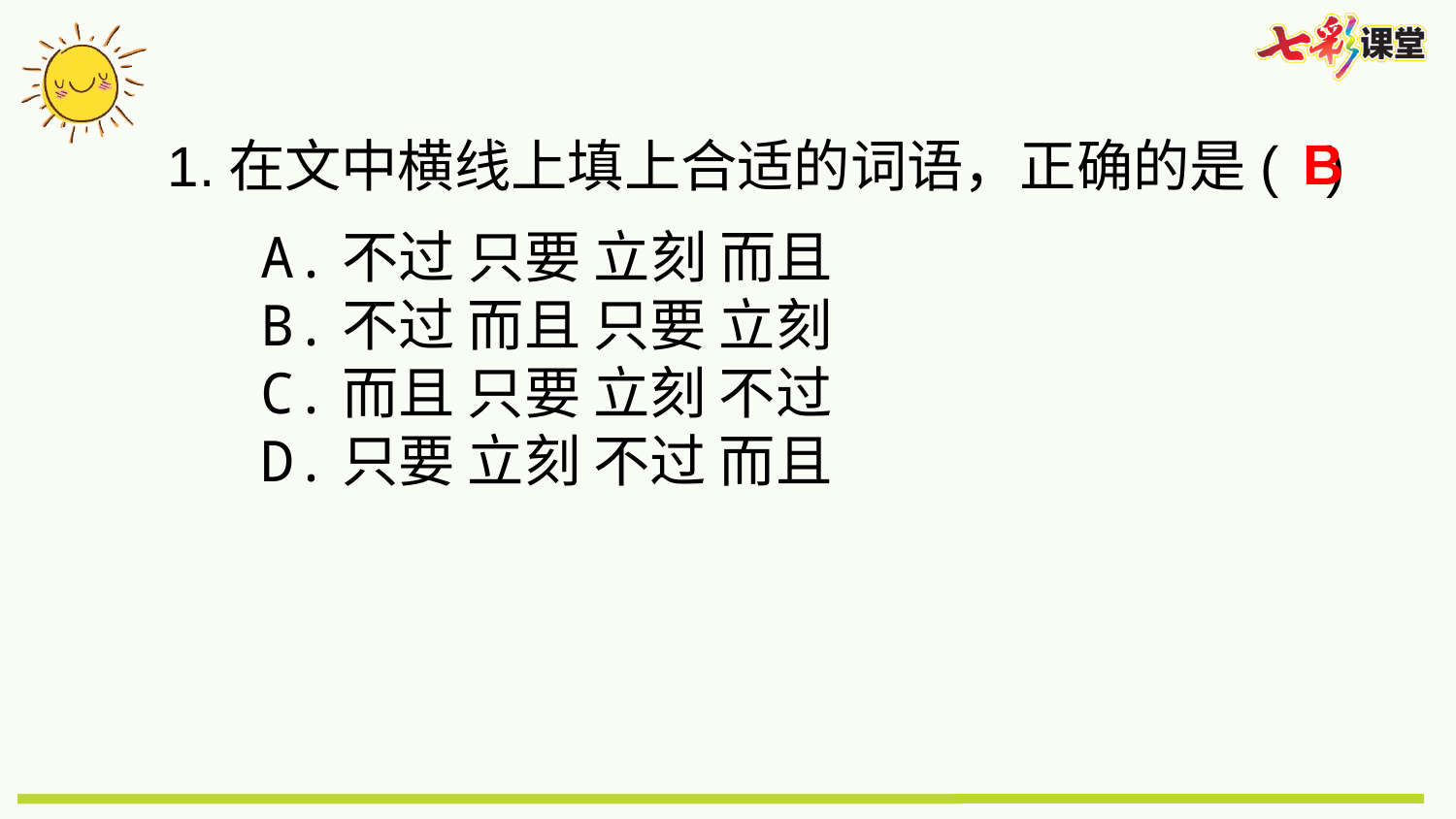

B
1.在文中横线上填上合适的词语，正确的是(   )
A.不过 只要 立刻 而且
B.不过 而且 只要 立刻
C.而且 只要 立刻 不过
D.只要 立刻 不过 而且